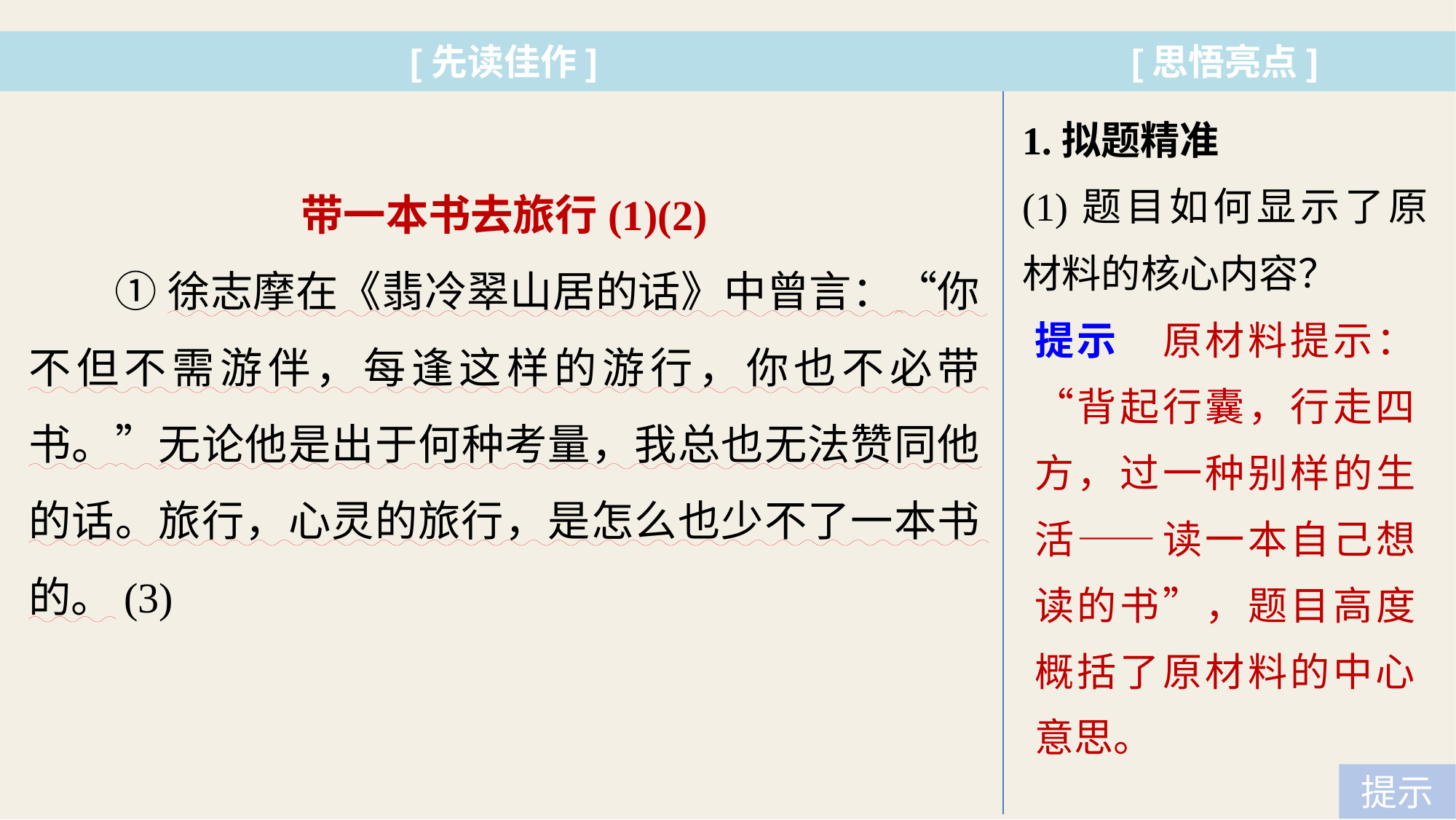

[先读佳作]
[思悟亮点]
1.拟题精准
(1)题目如何显示了原材料的核心内容？
带一本书去旅行(1)(2)
①徐志摩在《翡冷翠山居的话》中曾言：“你不但不需游伴，每逢这样的游行，你也不必带书。”无论他是出于何种考量，我总也无法赞同他的话。旅行，心灵的旅行，是怎么也少不了一本书的。(3)
提示　原材料提示：“背起行囊，行走四方，过一种别样的生活——读一本自己想读的书”，题目高度概括了原材料的中心意思。
提示